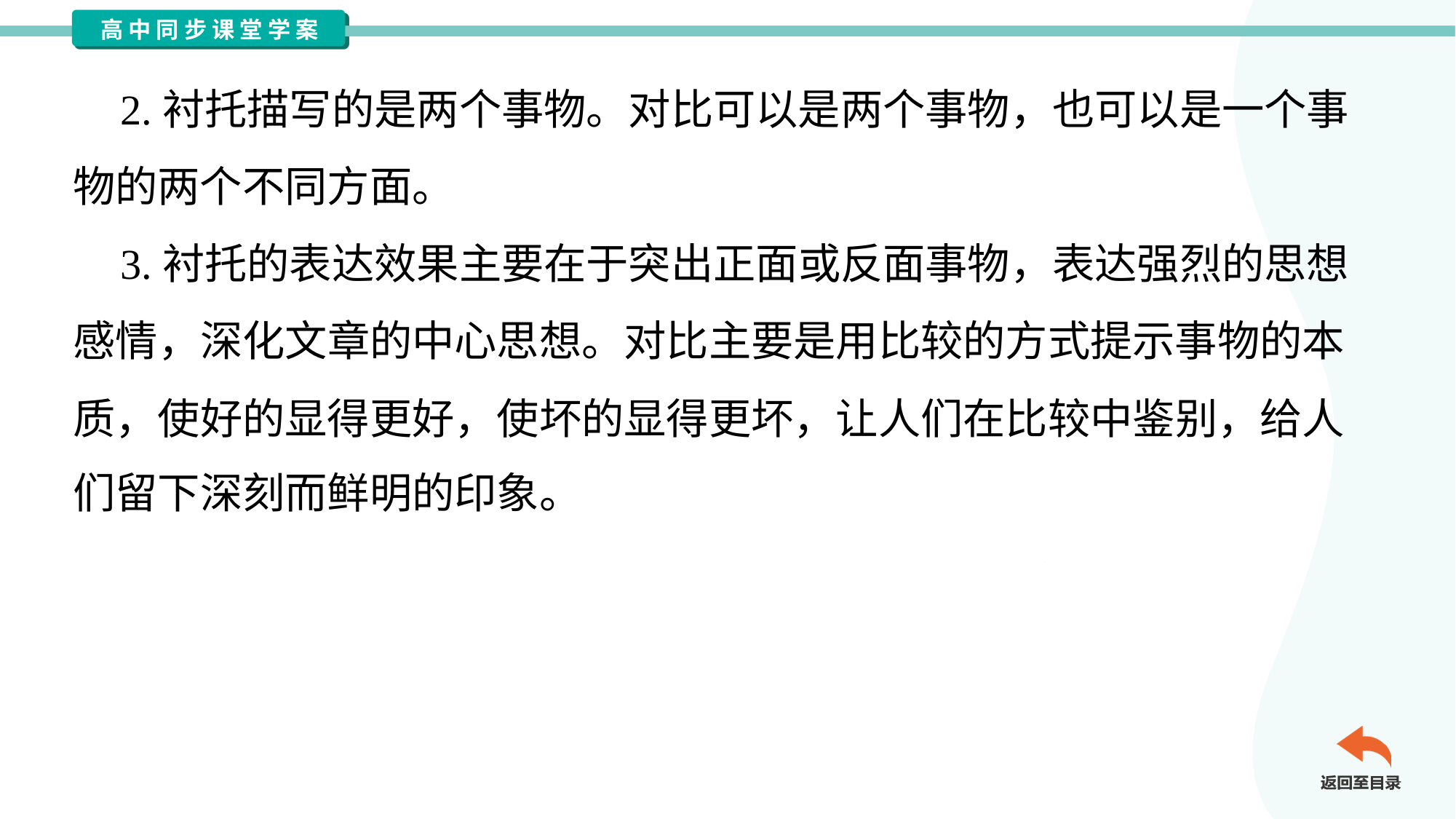

2.衬托描写的是两个事物。对比可以是两个事物，也可以是一个事
物的两个不同方面。
    3.衬托的表达效果主要在于突出正面或反面事物，表达强烈的思想
感情，深化文章的中心思想。对比主要是用比较的方式提示事物的本
质，使好的显得更好，使坏的显得更坏，让人们在比较中鉴别，给人
们留下深刻而鲜明的印象。